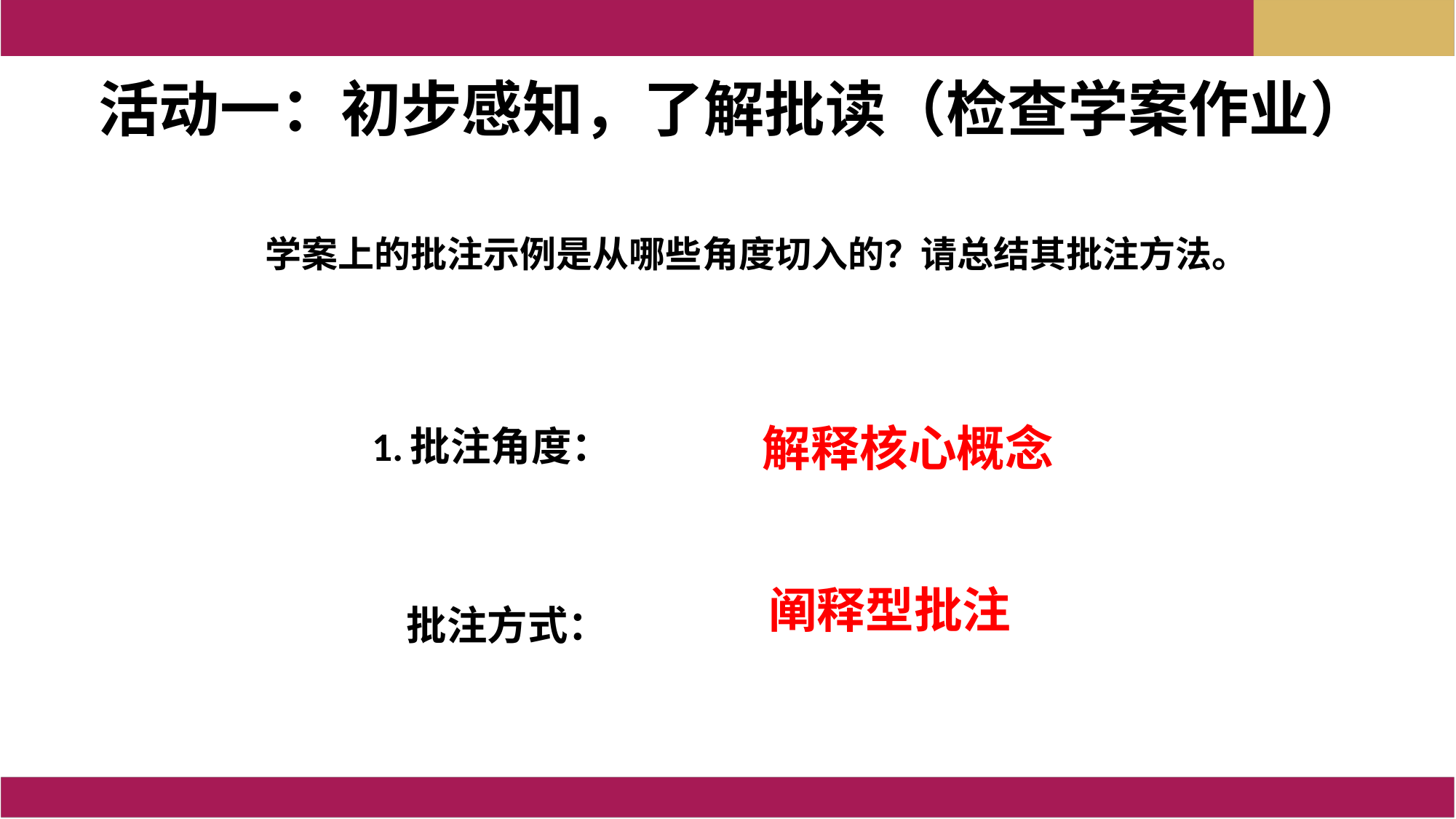

活动一：初步感知，了解批读（检查学案作业）
学案上的批注示例是从哪些角度切入的？请总结其批注方法。

1.​批注角度：

    批注方式：

解释核心概念
阐释型批注